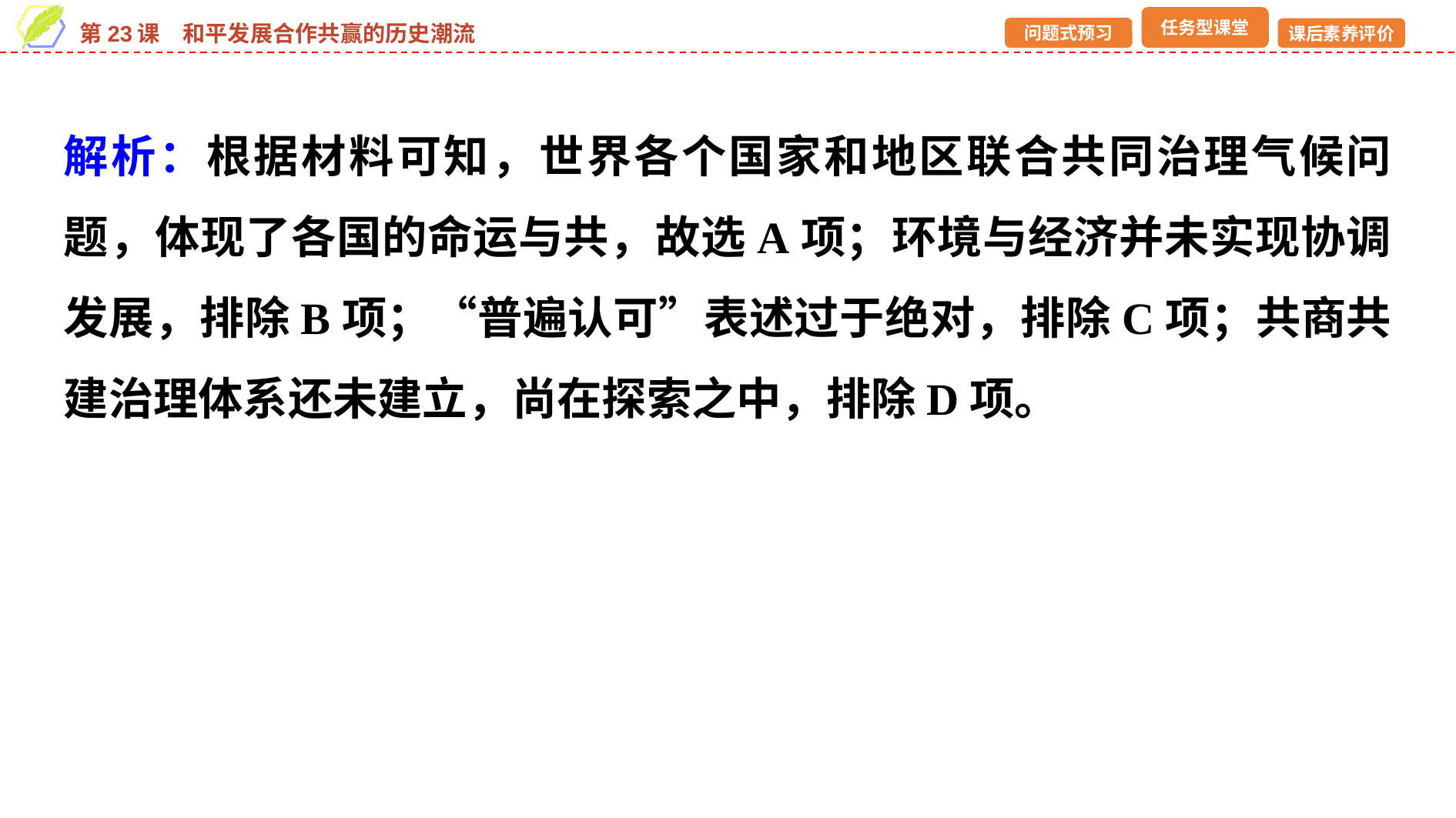

解析：根据材料可知，世界各个国家和地区联合共同治理气候问题，体现了各国的命运与共，故选A项；环境与经济并未实现协调发展，排除B项；“普遍认可”表述过于绝对，排除C项；共商共建治理体系还未建立，尚在探索之中，排除D项。